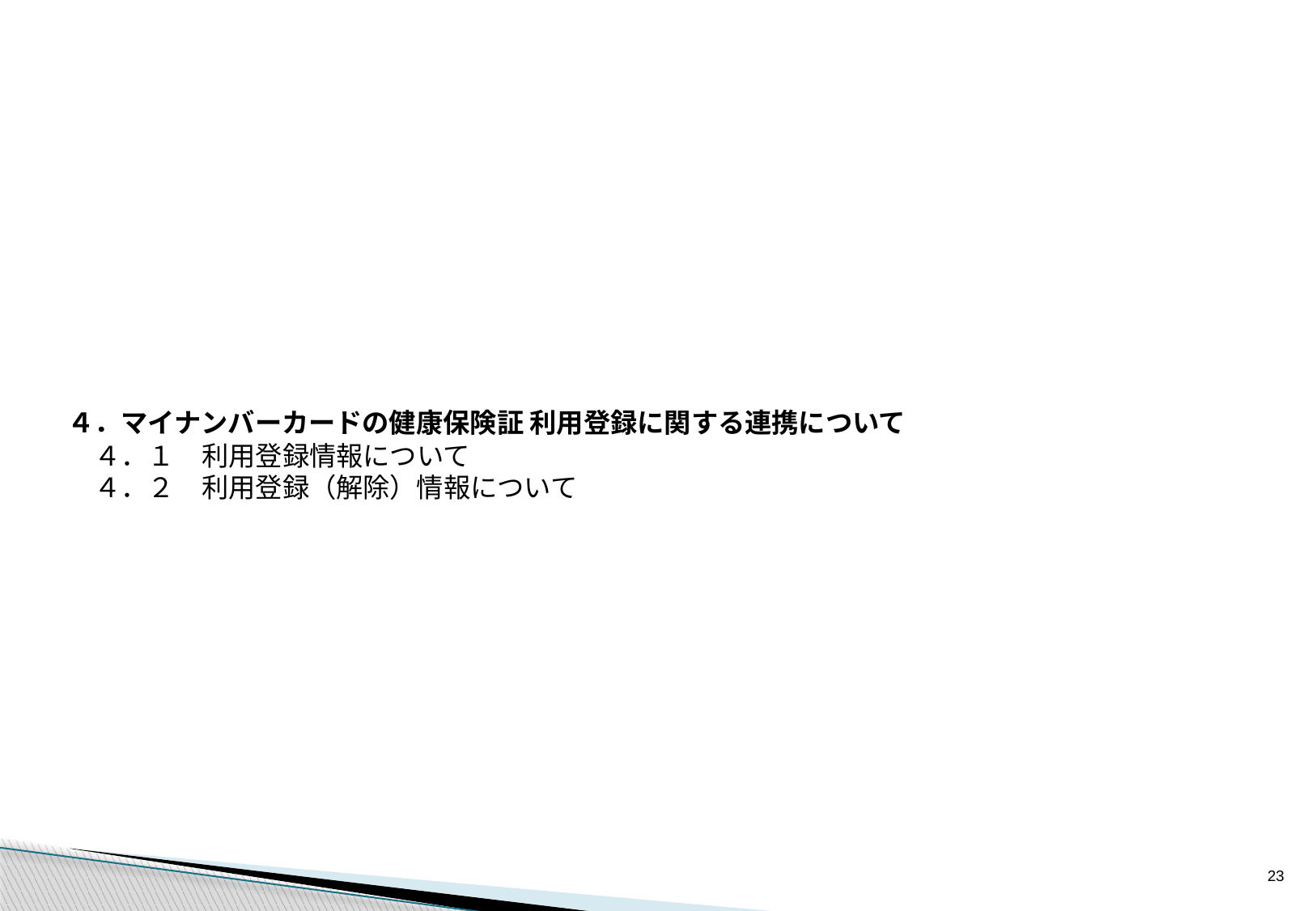

４．マイナンバーカードの健康保険証 利用登録に関する連携について
　４．１　利用登録情報について
　４．２　利用登録（解除）情報について
23